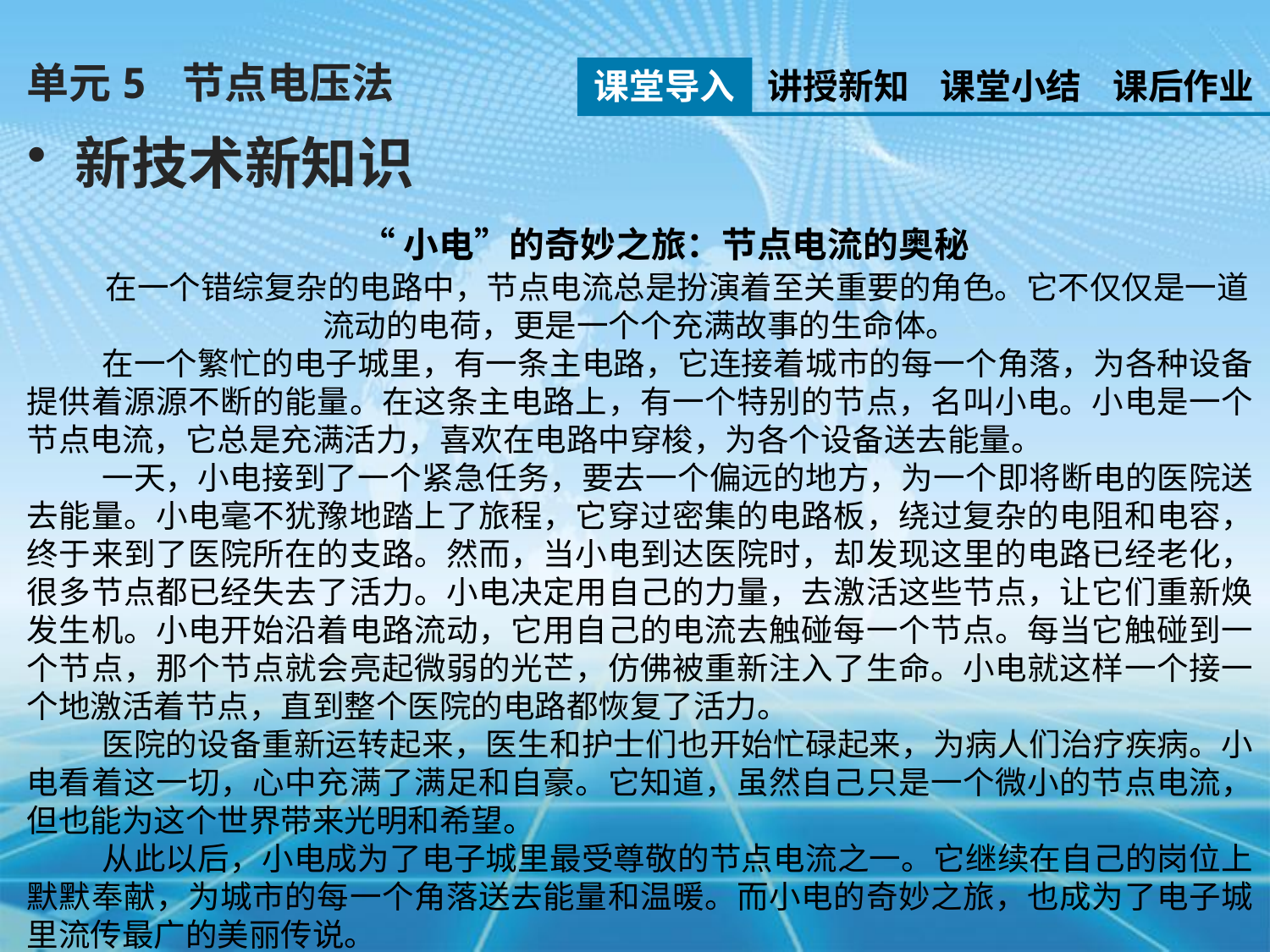

单元5 节点电压法
课堂导入
讲授新知
课堂小结
课后作业
新技术新知识

 “小电”的奇妙之旅：节点电流的奥秘
    在一个错综复杂的电路中，节点电流总是扮演着至关重要的角色。它不仅仅是一道流动的电荷，更是一个个充满故事的生命体。
    在一个繁忙的电子城里，有一条主电路，它连接着城市的每一个角落，为各种设备提供着源源不断的能量。在这条主电路上，有一个特别的节点，名叫小电。小电是一个节点电流，它总是充满活力，喜欢在电路中穿梭，为各个设备送去能量。
    一天，小电接到了一个紧急任务，要去一个偏远的地方，为一个即将断电的医院送去能量。小电毫不犹豫地踏上了旅程，它穿过密集的电路板，绕过复杂的电阻和电容，终于来到了医院所在的支路。然而，当小电到达医院时，却发现这里的电路已经老化，很多节点都已经失去了活力。小电决定用自己的力量，去激活这些节点，让它们重新焕发生机。小电开始沿着电路流动，它用自己的电流去触碰每一个节点。每当它触碰到一个节点，那个节点就会亮起微弱的光芒，仿佛被重新注入了生命。小电就这样一个接一个地激活着节点，直到整个医院的电路都恢复了活力。
    医院的设备重新运转起来，医生和护士们也开始忙碌起来，为病人们治疗疾病。小电看着这一切，心中充满了满足和自豪。它知道，虽然自己只是一个微小的节点电流，但也能为这个世界带来光明和希望。
    从此以后，小电成为了电子城里最受尊敬的节点电流之一。它继续在自己的岗位上默默奉献，为城市的每一个角落送去能量和温暖。而小电的奇妙之旅，也成为了电子城里流传最广的美丽传说。